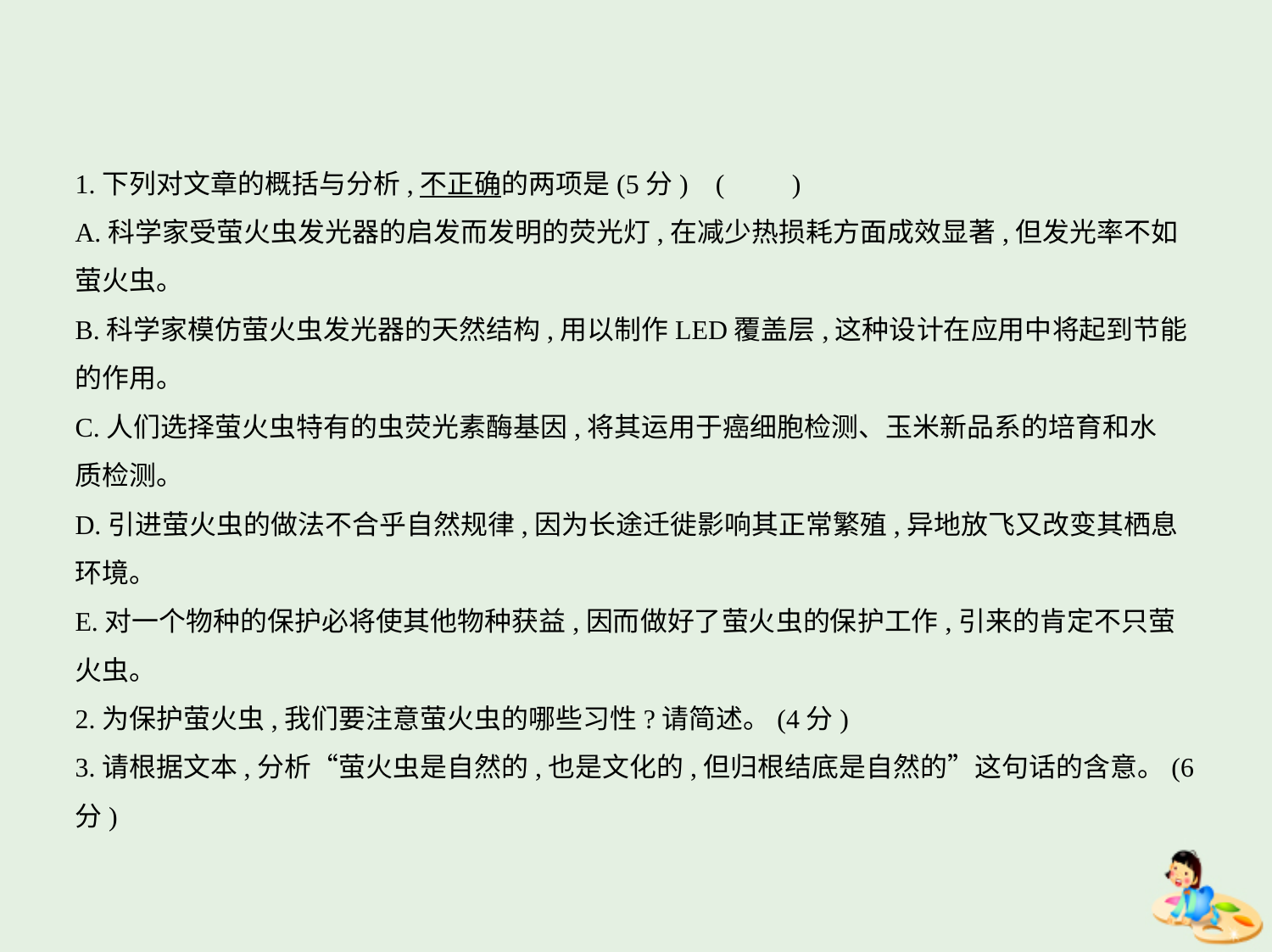

1.下列对文章的概括与分析,不正确的两项是(5分) (　　)
A.科学家受萤火虫发光器的启发而发明的荧光灯,在减少热损耗方面成效显著,但发光率不如
萤火虫。
B.科学家模仿萤火虫发光器的天然结构,用以制作LED覆盖层,这种设计在应用中将起到节能
的作用。
C.人们选择萤火虫特有的虫荧光素酶基因,将其运用于癌细胞检测、玉米新品系的培育和水
质检测。
D.引进萤火虫的做法不合乎自然规律,因为长途迁徙影响其正常繁殖,异地放飞又改变其栖息
环境。
E.对一个物种的保护必将使其他物种获益,因而做好了萤火虫的保护工作,引来的肯定不只萤
火虫。
2.为保护萤火虫,我们要注意萤火虫的哪些习性?请简述。(4分)
3.请根据文本,分析“萤火虫是自然的,也是文化的,但归根结底是自然的”这句话的含意。(6
分)